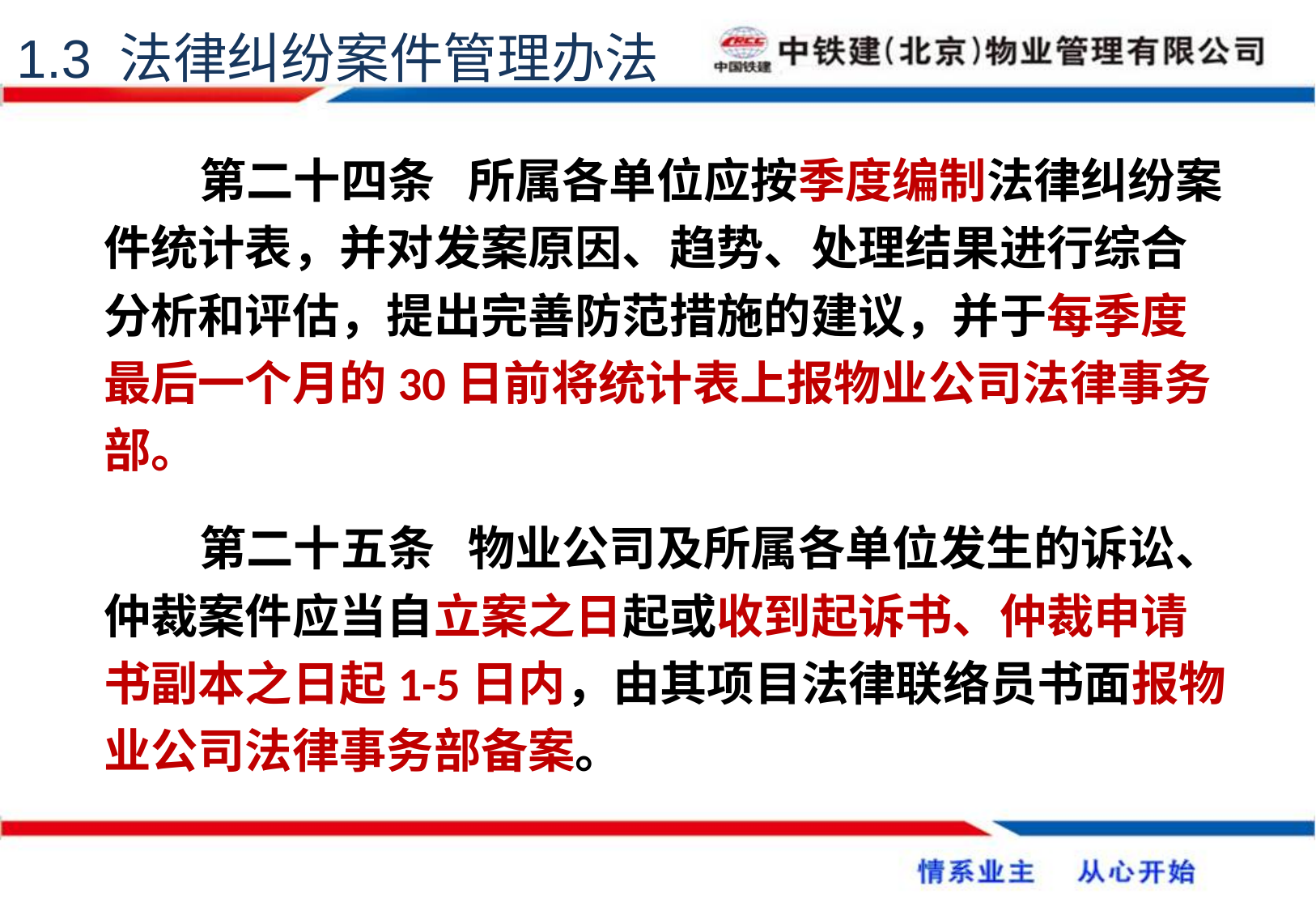

1.3 法律纠纷案件管理办法
第二十四条	所属各单位应按季度编制法律纠纷案件统计表，并对发案原因、趋势、处理结果进行综合分析和评估，提出完善防范措施的建议，并于每季度最后一个月的30日前将统计表上报物业公司法律事务部。
第二十五条	物业公司及所属各单位发生的诉讼、仲裁案件应当自立案之日起或收到起诉书、仲裁申请书副本之日起1-5日内，由其项目法律联络员书面报物业公司法律事务部备案。
52